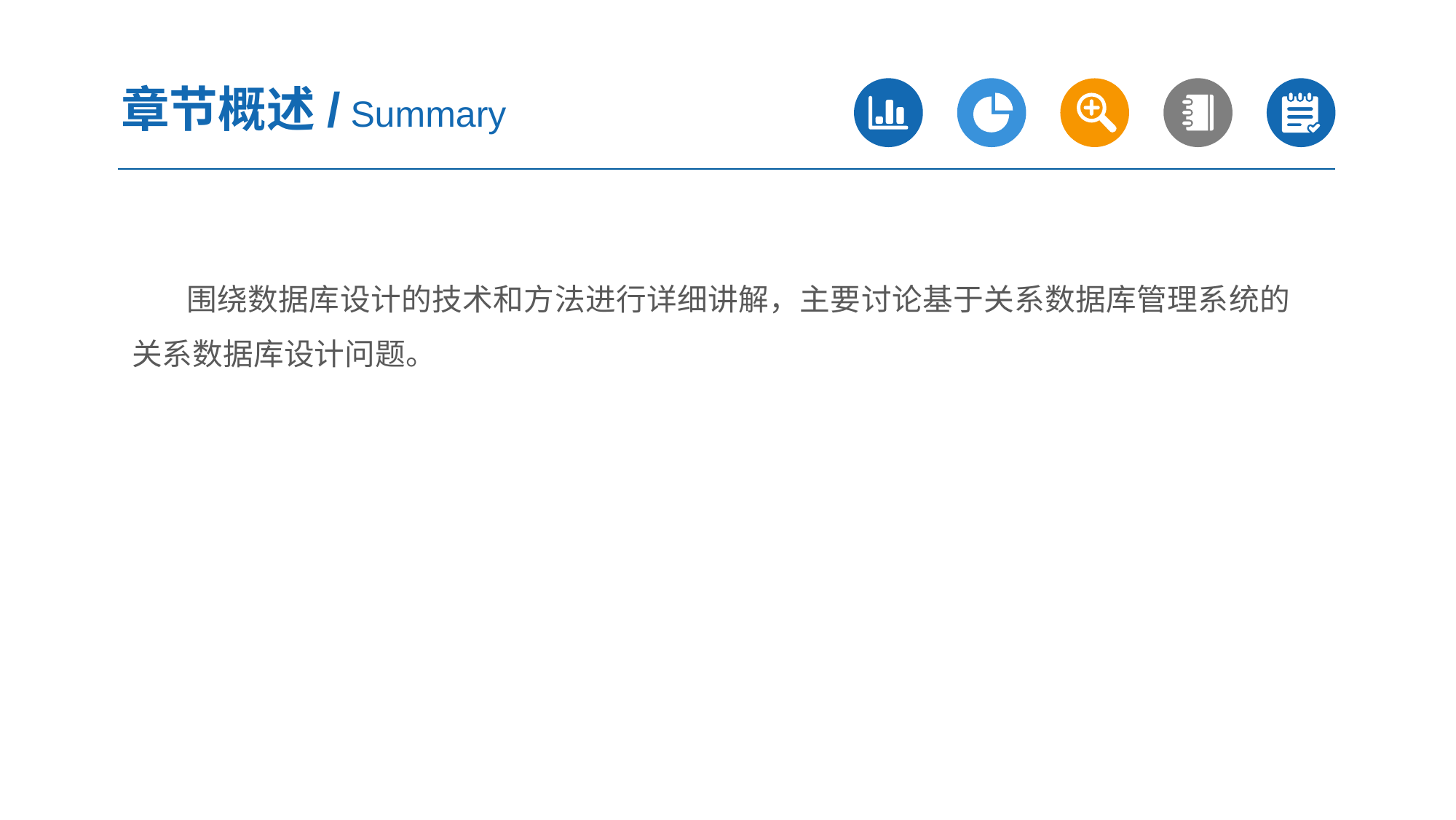

章节概述/ Summary
围绕数据库设计的技术和方法进行详细讲解，主要讨论基于关系数据库管理系统的关系数据库设计问题。